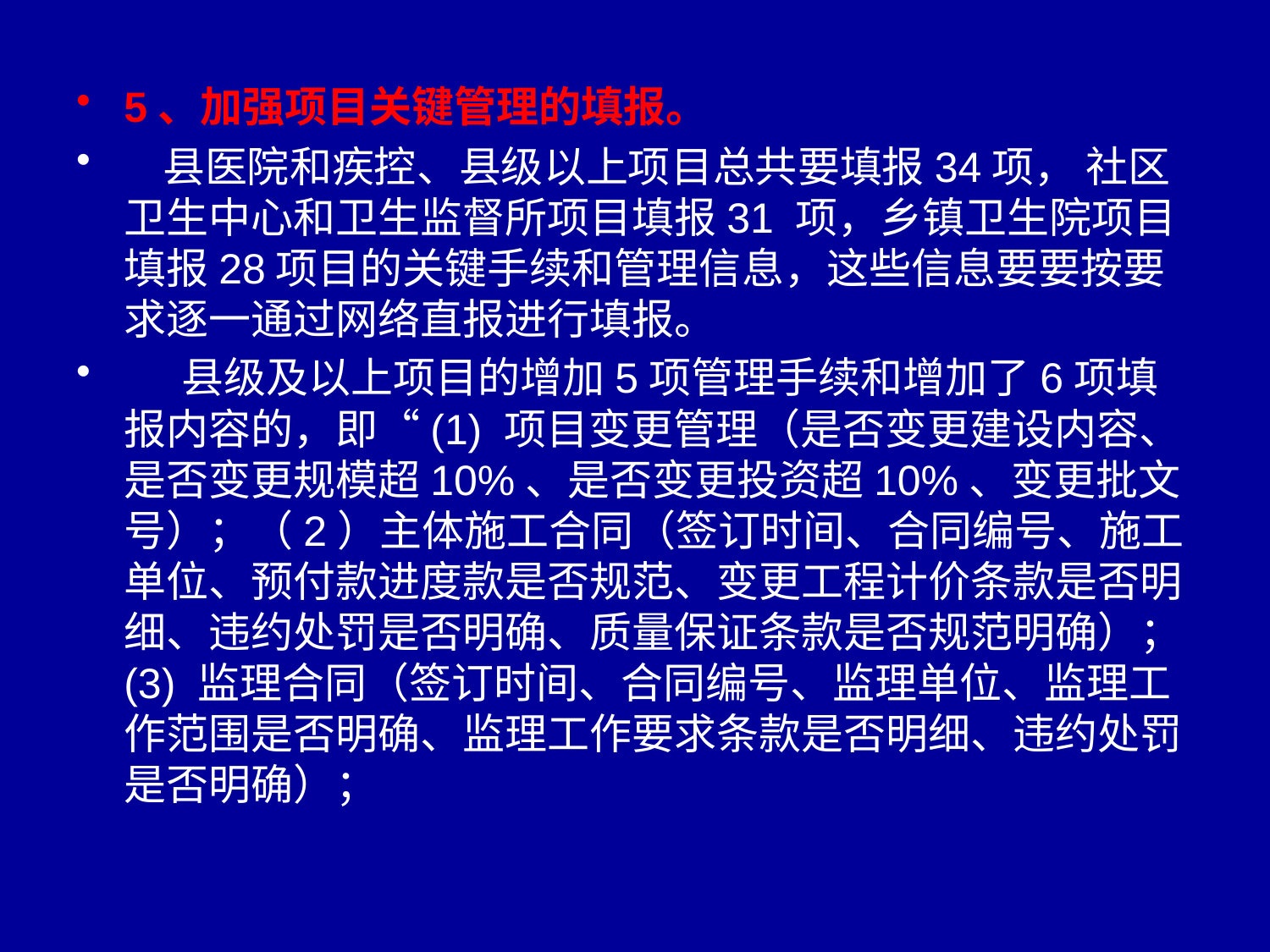

5、加强项目关键管理的填报。
   县医院和疾控、县级以上项目总共要填报34项， 社区卫生中心和卫生监督所项目填报31 项，乡镇卫生院项目填报28项目的关键手续和管理信息，这些信息要要按要求逐一通过网络直报进行填报。
     县级及以上项目的增加5项管理手续和增加了6项填报内容的，即“(1) 项目变更管理（是否变更建设内容、是否变更规模超10%、是否变更投资超10%、变更批文号）；（2）主体施工合同（签订时间、合同编号、施工单位、预付款进度款是否规范、变更工程计价条款是否明细、违约处罚是否明确、质量保证条款是否规范明确）；(3) 监理合同（签订时间、合同编号、监理单位、监理工作范围是否明确、监理工作要求条款是否明细、违约处罚是否明确）；